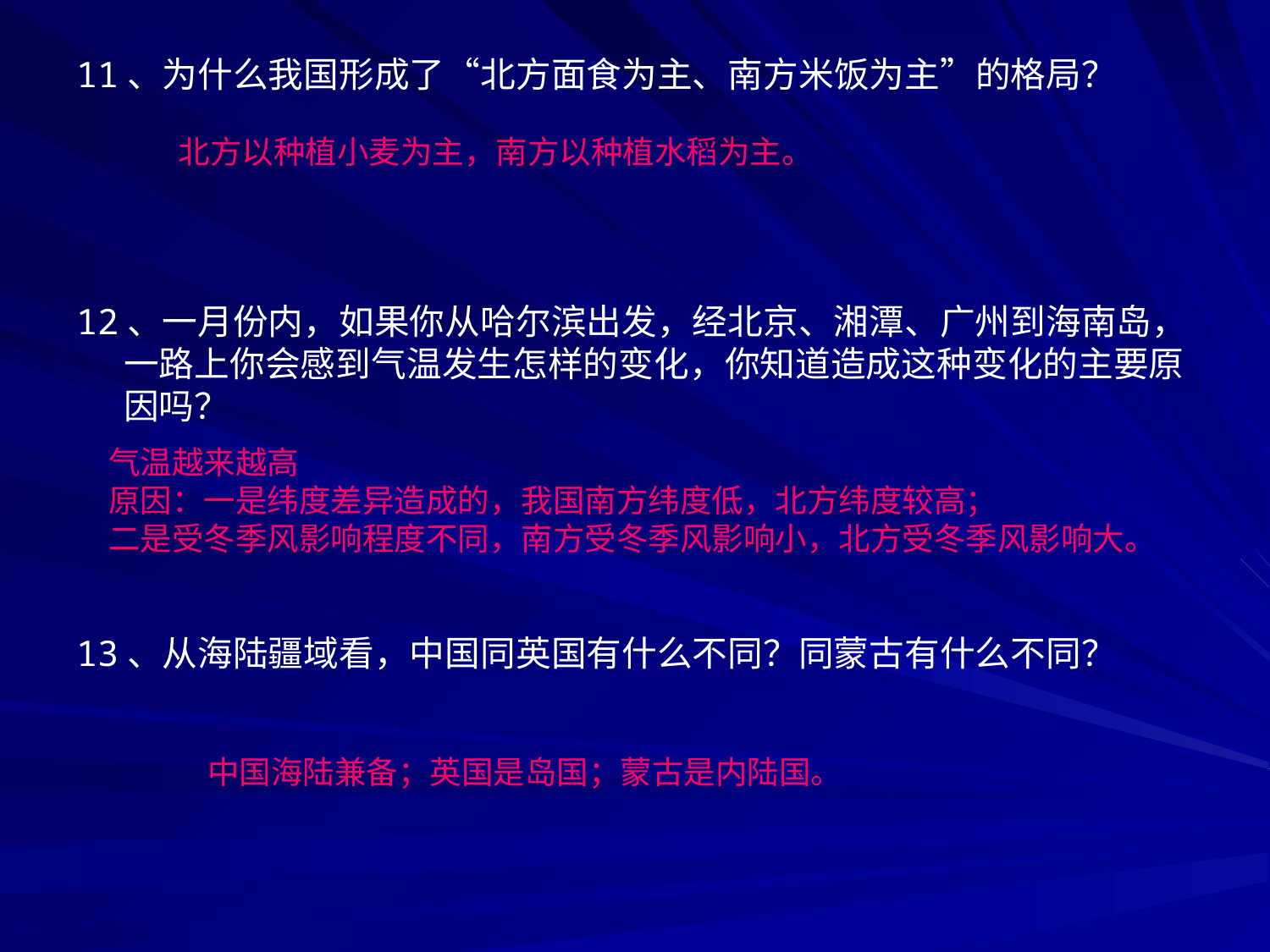

11、为什么我国形成了“北方面食为主、南方米饭为主”的格局？

12、一月份内，如果你从哈尔滨出发，经北京、湘潭、广州到海南岛，一路上你会感到气温发生怎样的变化，你知道造成这种变化的主要原因吗？

13、从海陆疆域看，中国同英国有什么不同？同蒙古有什么不同？
北方以种植小麦为主，南方以种植水稻为主。
气温越来越高
原因：一是纬度差异造成的，我国南方纬度低，北方纬度较高；
二是受冬季风影响程度不同，南方受冬季风影响小，北方受冬季风影响大。
中国海陆兼备；英国是岛国；蒙古是内陆国。